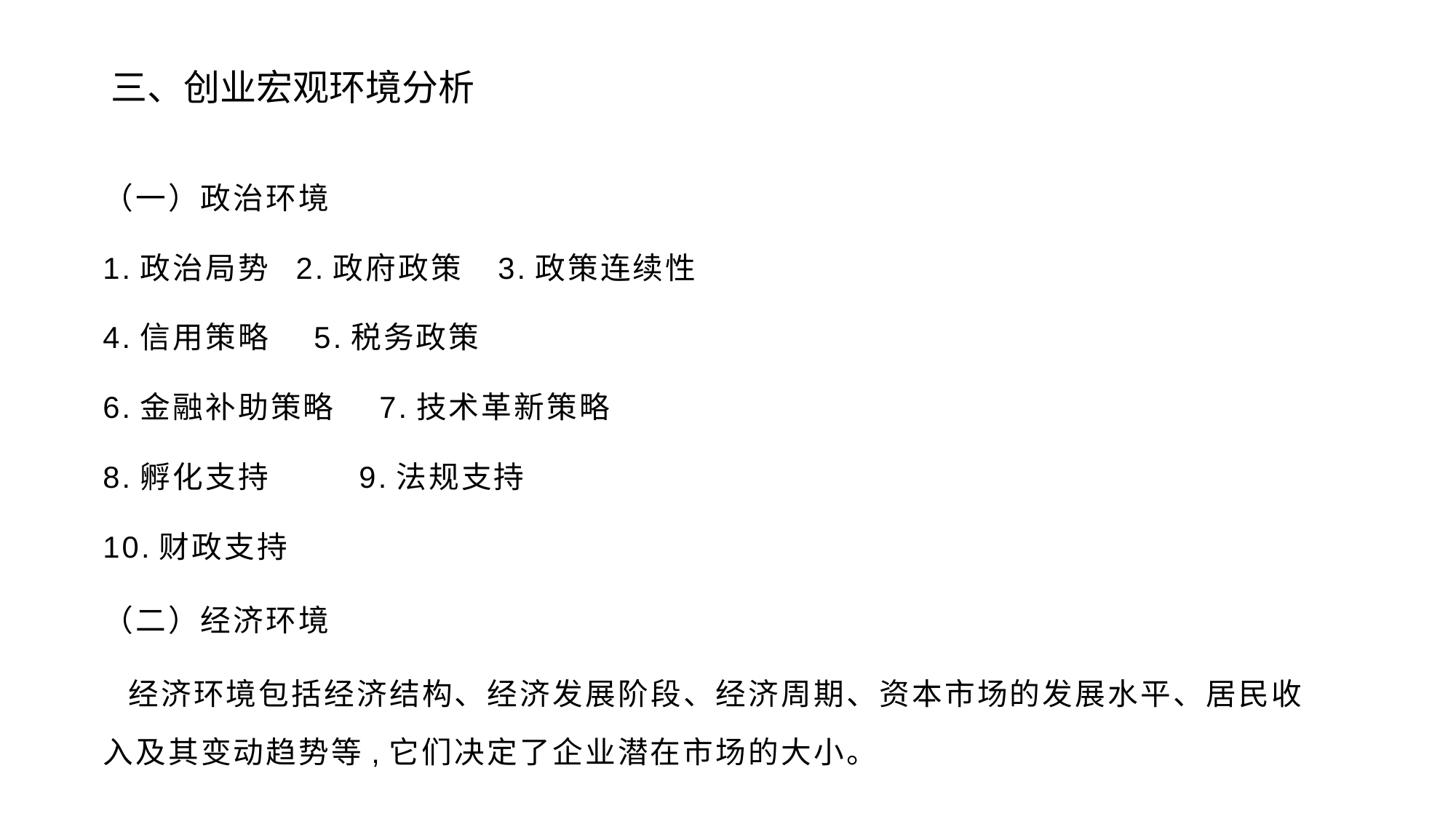

# 三、创业宏观环境分析
（一）政治环境
1.政治局势  2.政府政策   3.政策连续性
4.信用策略    5.税务政策
6.金融补助策略    7.技术革新策略
8.孵化支持         9.法规支持
10.财政支持
（二）经济环境
  经济环境包括经济结构、经济发展阶段、经济周期、资本市场的发展水平、居民收入及其变动趋势等,它们决定了企业潜在市场的大小。